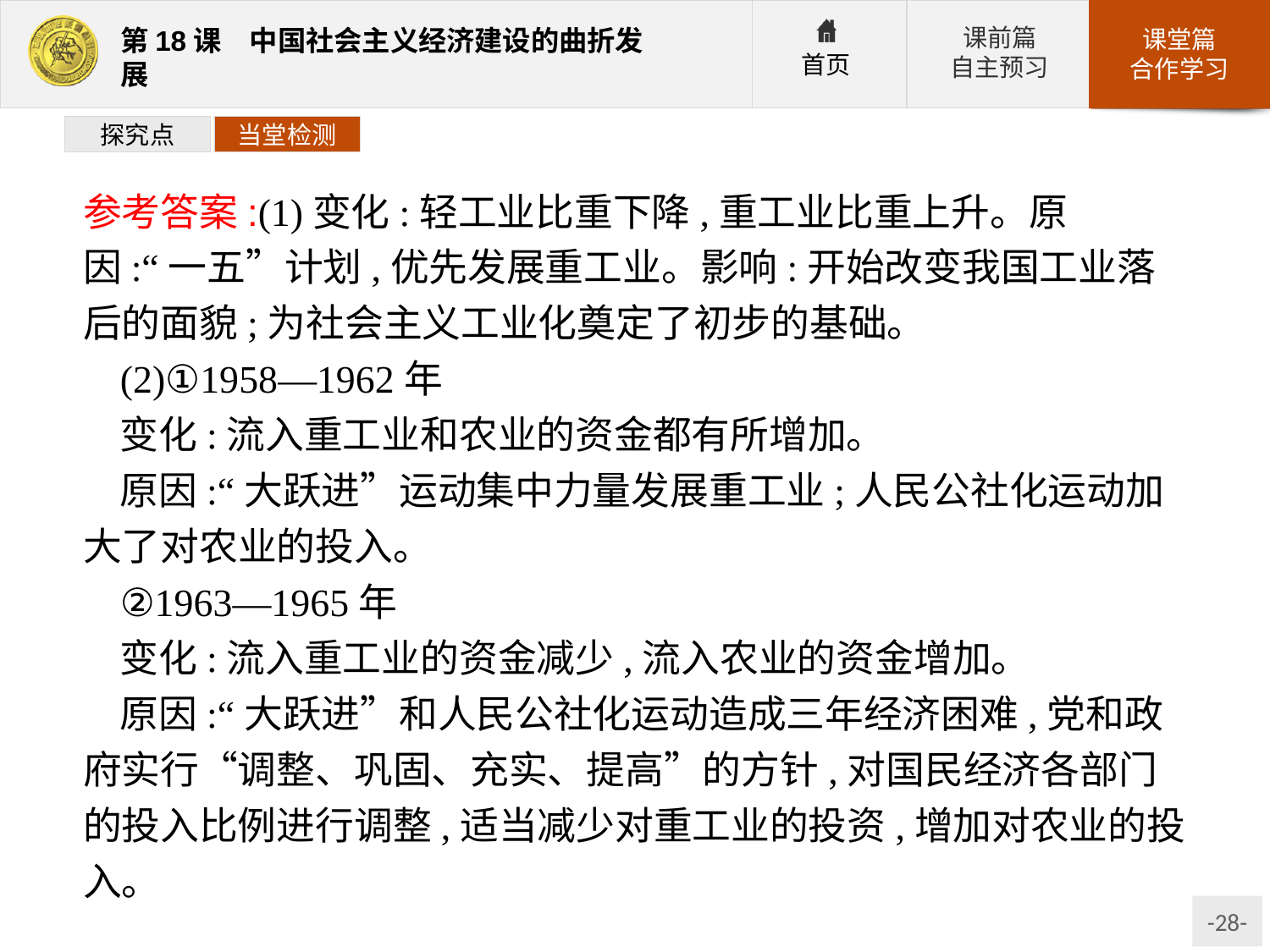

探究点
当堂检测
参考答案:(1)变化:轻工业比重下降,重工业比重上升。原因:“一五”计划,优先发展重工业。影响:开始改变我国工业落后的面貌;为社会主义工业化奠定了初步的基础。
(2)①1958—1962年
变化:流入重工业和农业的资金都有所增加。
原因:“大跃进”运动集中力量发展重工业;人民公社化运动加大了对农业的投入。
②1963—1965年
变化:流入重工业的资金减少,流入农业的资金增加。
原因:“大跃进”和人民公社化运动造成三年经济困难,党和政府实行“调整、巩固、充实、提高”的方针,对国民经济各部门的投入比例进行调整,适当减少对重工业的投资,增加对农业的投入。